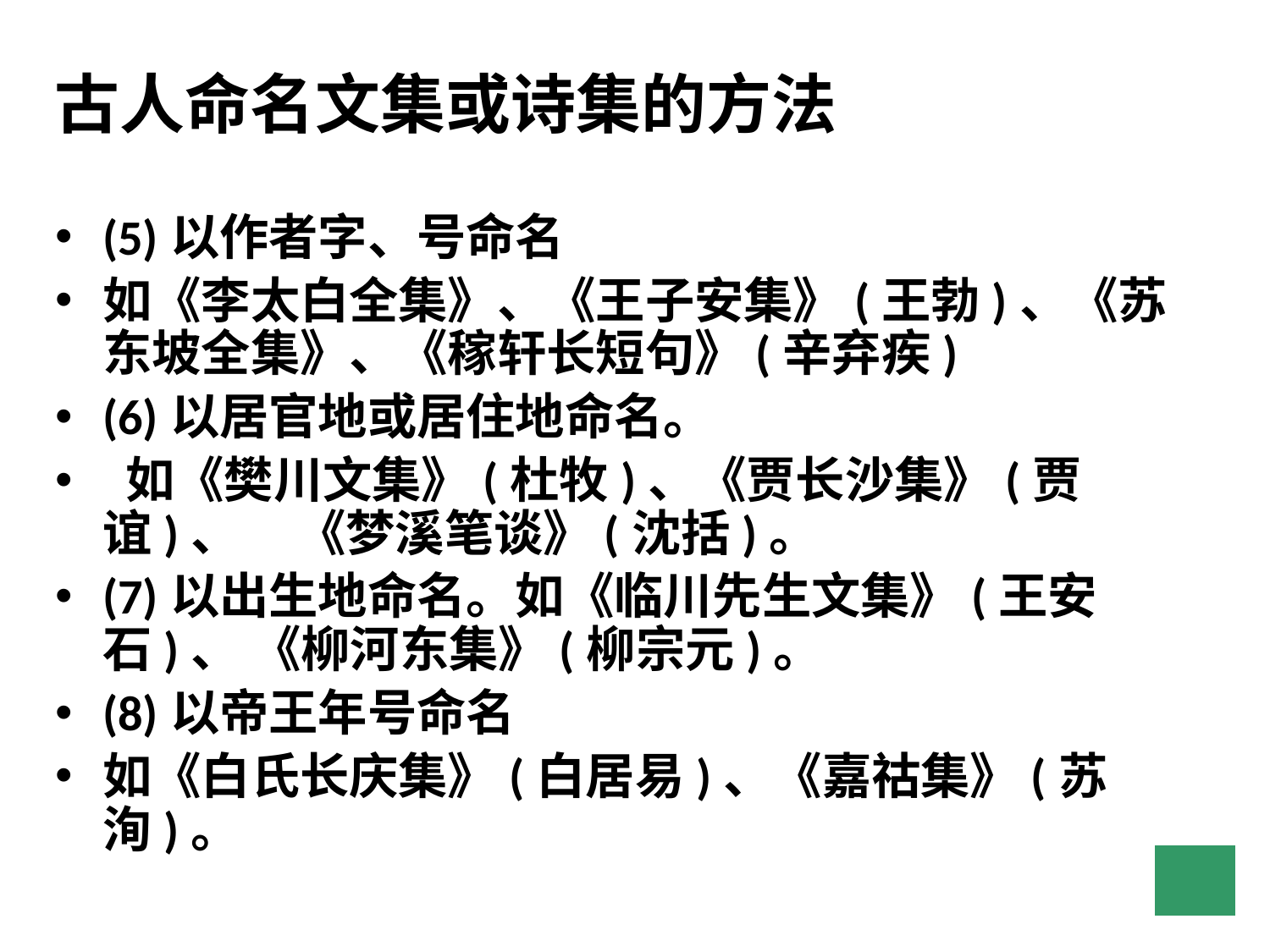

古人命名文集或诗集的方法
(5)以作者字、号命名
如《李太白全集》、《王子安集》(王勃)、《苏东坡全集》、《稼轩长短句》(辛弃疾)
(6)以居官地或居住地命名。
 如《樊川文集》(杜牧)、《贾长沙集》(贾谊)、     《梦溪笔谈》(沈括)。
(7)以出生地命名。如《临川先生文集》(王安石)、 《柳河东集》(柳宗元)。
(8)以帝王年号命名
如《白氏长庆集》(白居易)、《嘉祜集》(苏洵)。